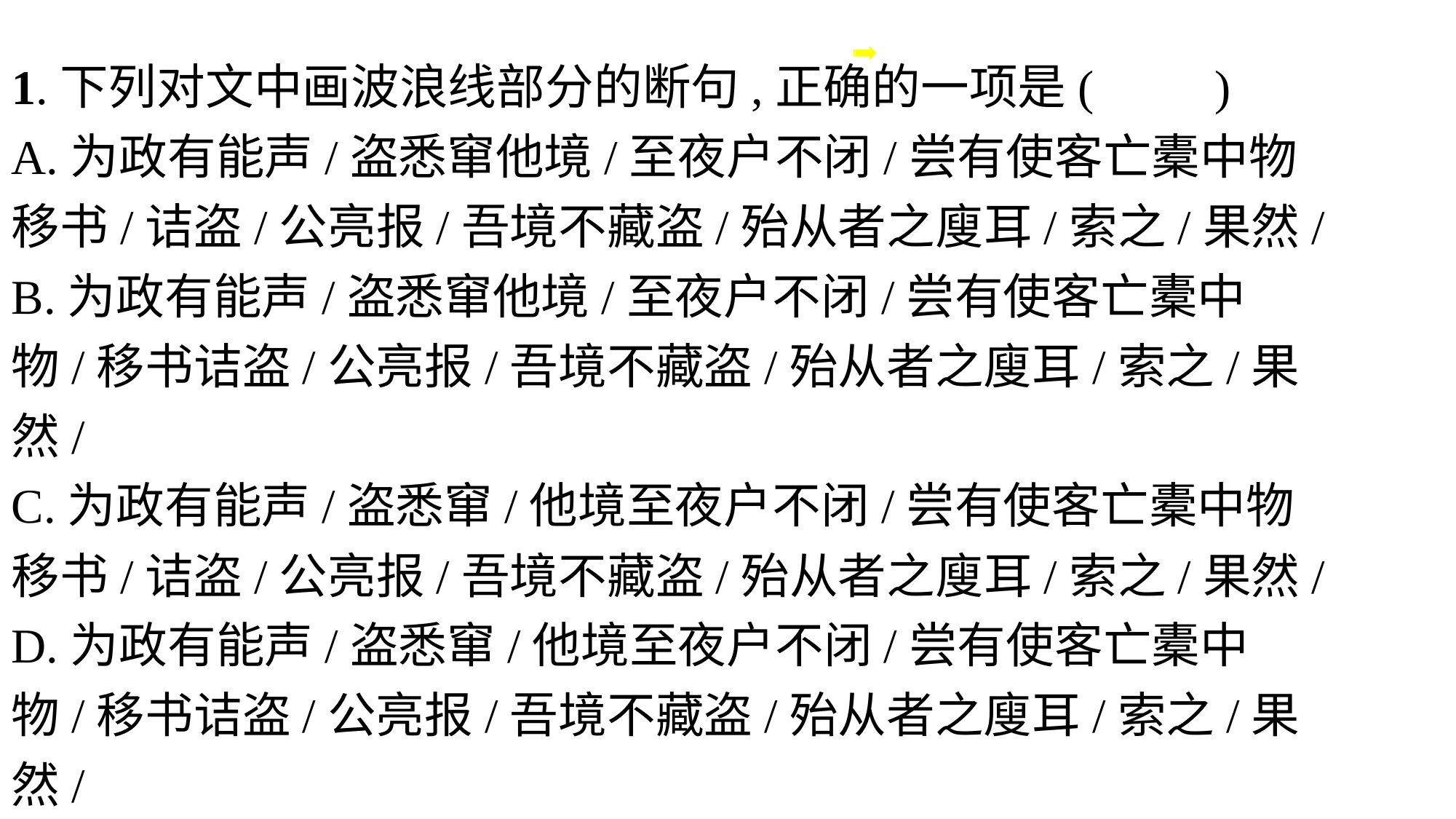

1.下列对文中画波浪线部分的断句,正确的一项是(　　)
A.为政有能声/盗悉窜他境/至夜户不闭/尝有使客亡橐中物移书/诘盗/公亮报/吾境不藏盗/殆从者之廋耳/索之/果然/
B.为政有能声/盗悉窜他境/至夜户不闭/尝有使客亡橐中物/移书诘盗/公亮报/吾境不藏盗/殆从者之廋耳/索之/果然/
C.为政有能声/盗悉窜/他境至夜户不闭/尝有使客亡橐中物移书/诘盗/公亮报/吾境不藏盗/殆从者之廋耳/索之/果然/
D.为政有能声/盗悉窜/他境至夜户不闭/尝有使客亡橐中物/移书诘盗/公亮报/吾境不藏盗/殆从者之廋耳/索之/果然/